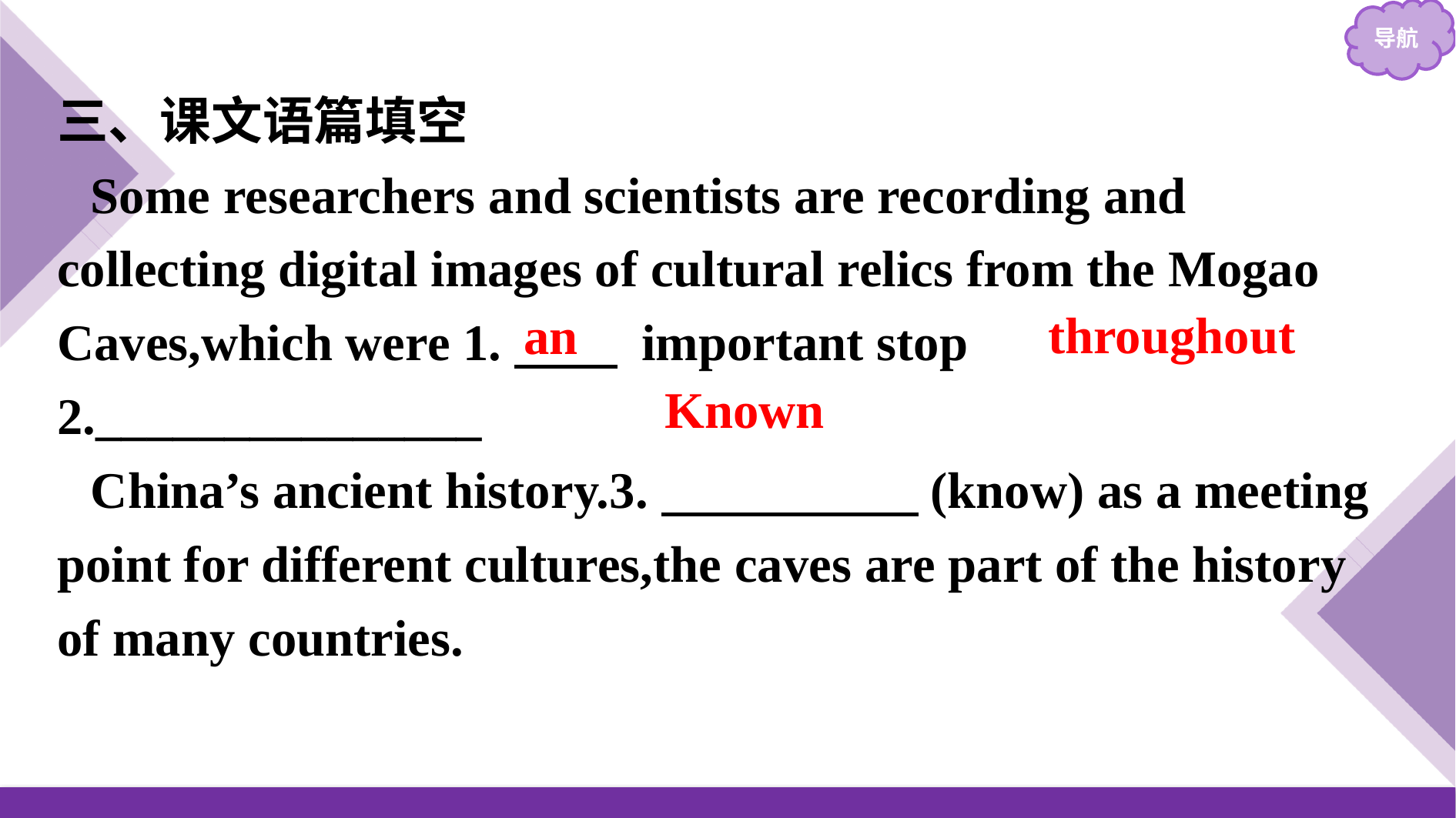

三、课文语篇填空
Some researchers and scientists are recording and collecting digital images of cultural relics from the Mogao Caves,which were 1.　　 important stop 2._______________
China’s ancient history.3.　　　　　(know) as a meeting point for different cultures,the caves are part of the history of many countries.
throughout
an
Known